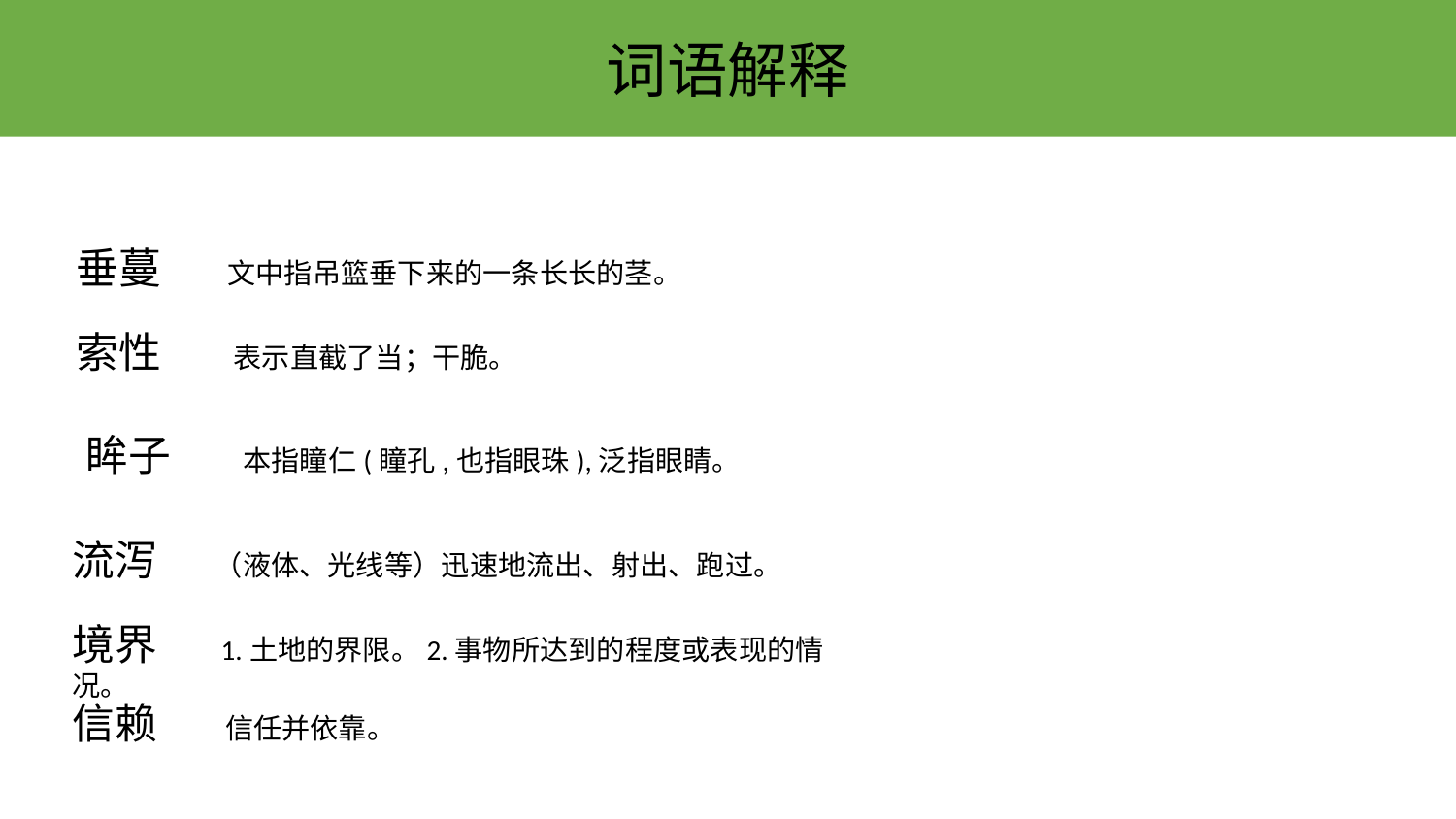

词语解释
垂蔓          文中指吊篮垂下来的一条长长的茎。
索性          表示直截了当；干脆。
 眸子        本指瞳仁(瞳孔,也指眼珠),泛指眼睛。
流泻        （液体、光线等）迅速地流出、射出、跑过。
境界       1.土地的界限。2.事物所达到的程度或表现的情况。
信赖
信任并依靠。